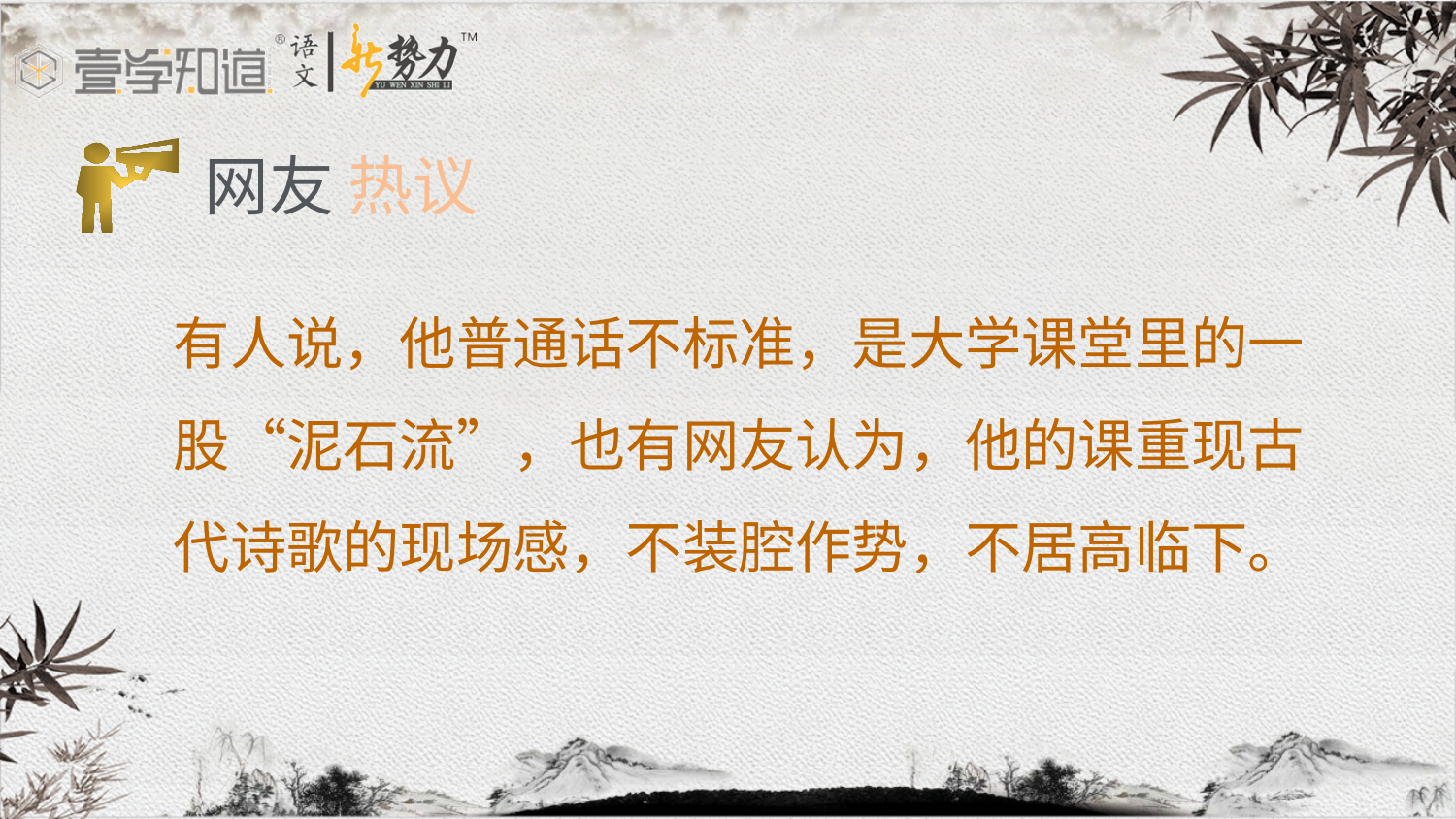

网友 热议
有人说，他普通话不标准，是大学课堂里的一股“泥石流”，也有网友认为，他的课重现古代诗歌的现场感，不装腔作势，不居高临下。